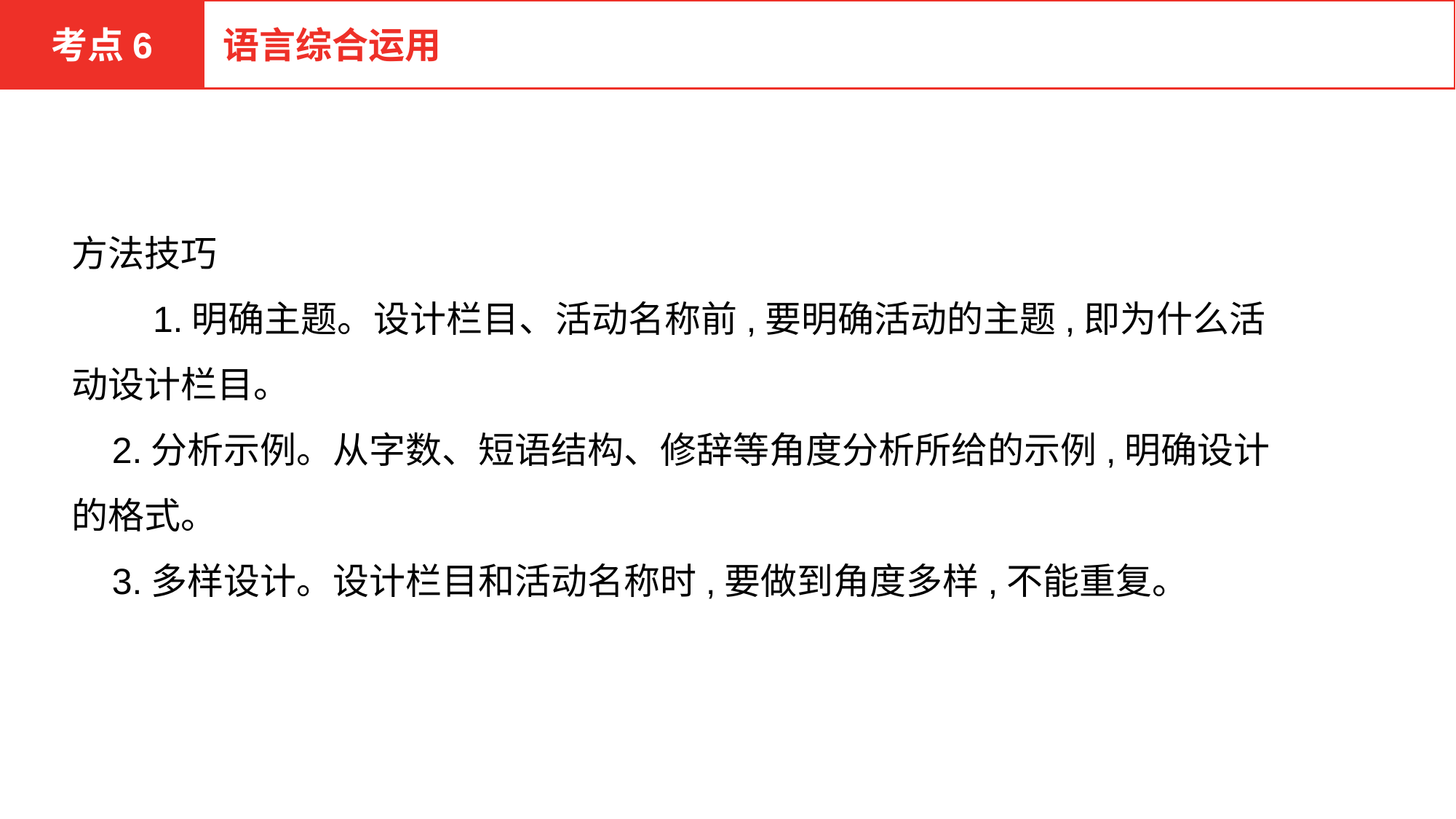

考点6
语言综合运用
方法技巧
　　1.明确主题。设计栏目、活动名称前,要明确活动的主题,即为什么活动设计栏目。
    2.分析示例。从字数、短语结构、修辞等角度分析所给的示例,明确设计的格式。
    3.多样设计。设计栏目和活动名称时,要做到角度多样,不能重复。